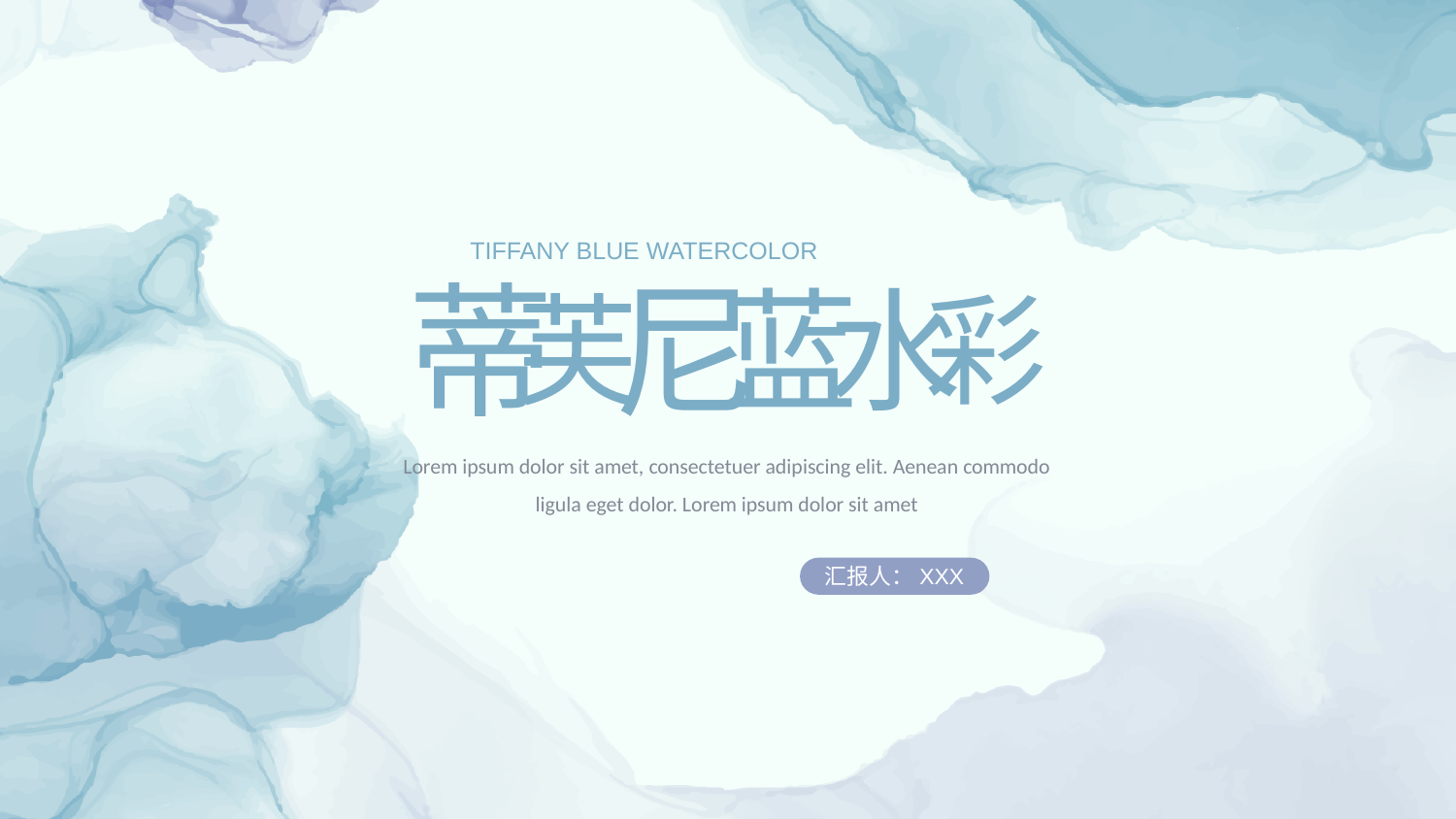

TIFFANY BLUE WATERCOLOR
蒂
尼
蓝
水
芙
彩
Lorem ipsum dolor sit amet, consectetuer adipiscing elit. Aenean commodo ligula eget dolor. Lorem ipsum dolor sit amet
汇报人：XXX